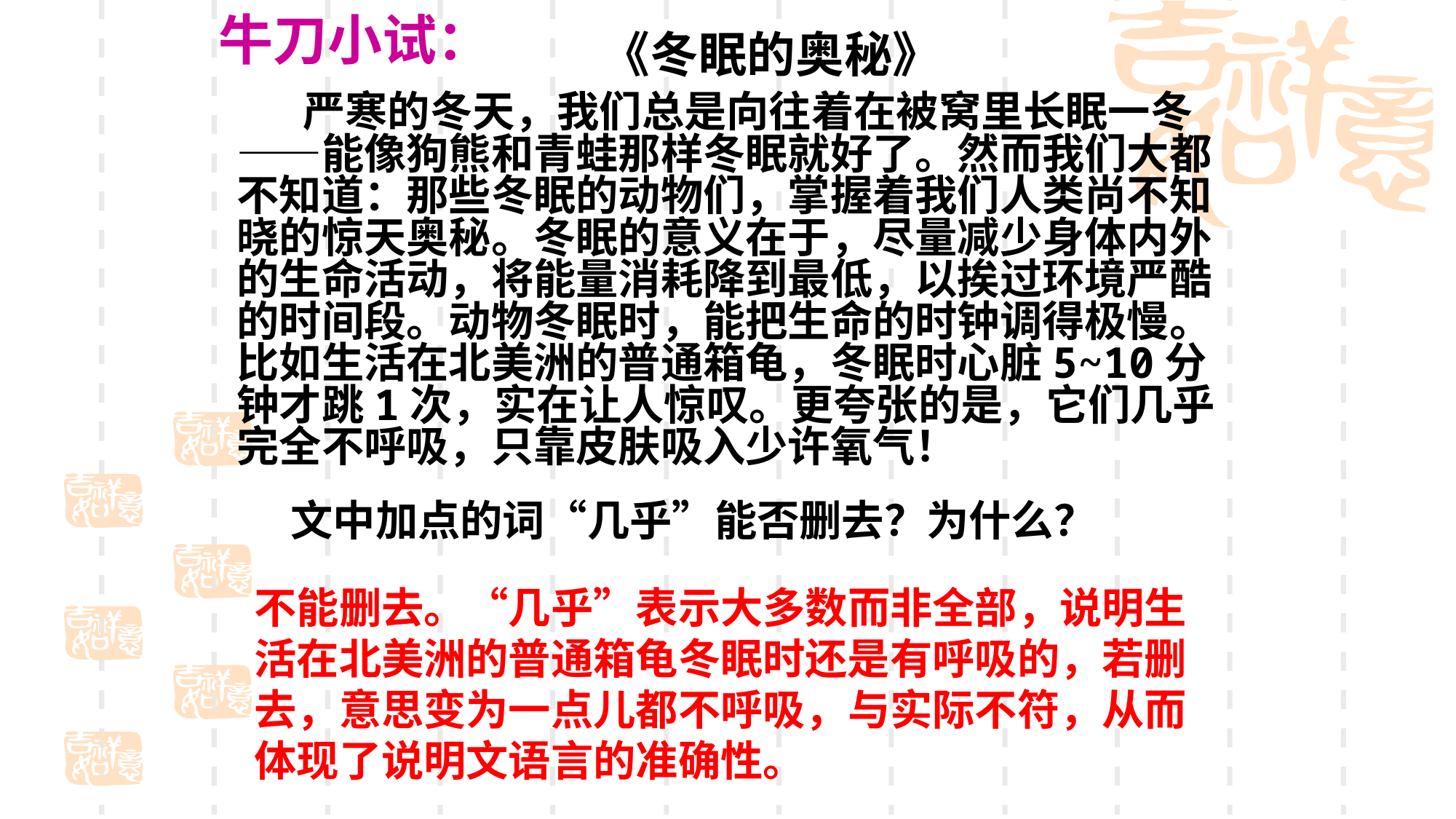

牛刀小试：
《冬眠的奥秘》
  严寒的冬天，我们总是向往着在被窝里长眠一冬——能像狗熊和青蛙那样冬眠就好了。然而我们大都不知道：那些冬眠的动物们，掌握着我们人类尚不知晓的惊天奥秘。冬眠的意义在于，尽量减少身体内外的生命活动，将能量消耗降到最低，以挨过环境严酷的时间段。动物冬眠时，能把生命的时钟调得极慢。比如生活在北美洲的普通箱龟，冬眠时心脏5~10分钟才跳1次，实在让人惊叹。更夸张的是，它们几乎完全不呼吸，只靠皮肤吸入少许氧气！
文中加点的词“几乎”能否删去？为什么？
不能删去。“几乎”表示大多数而非全部，说明生活在北美洲的普通箱龟冬眠时还是有呼吸的，若删去，意思变为一点儿都不呼吸，与实际不符，从而体现了说明文语言的准确性。